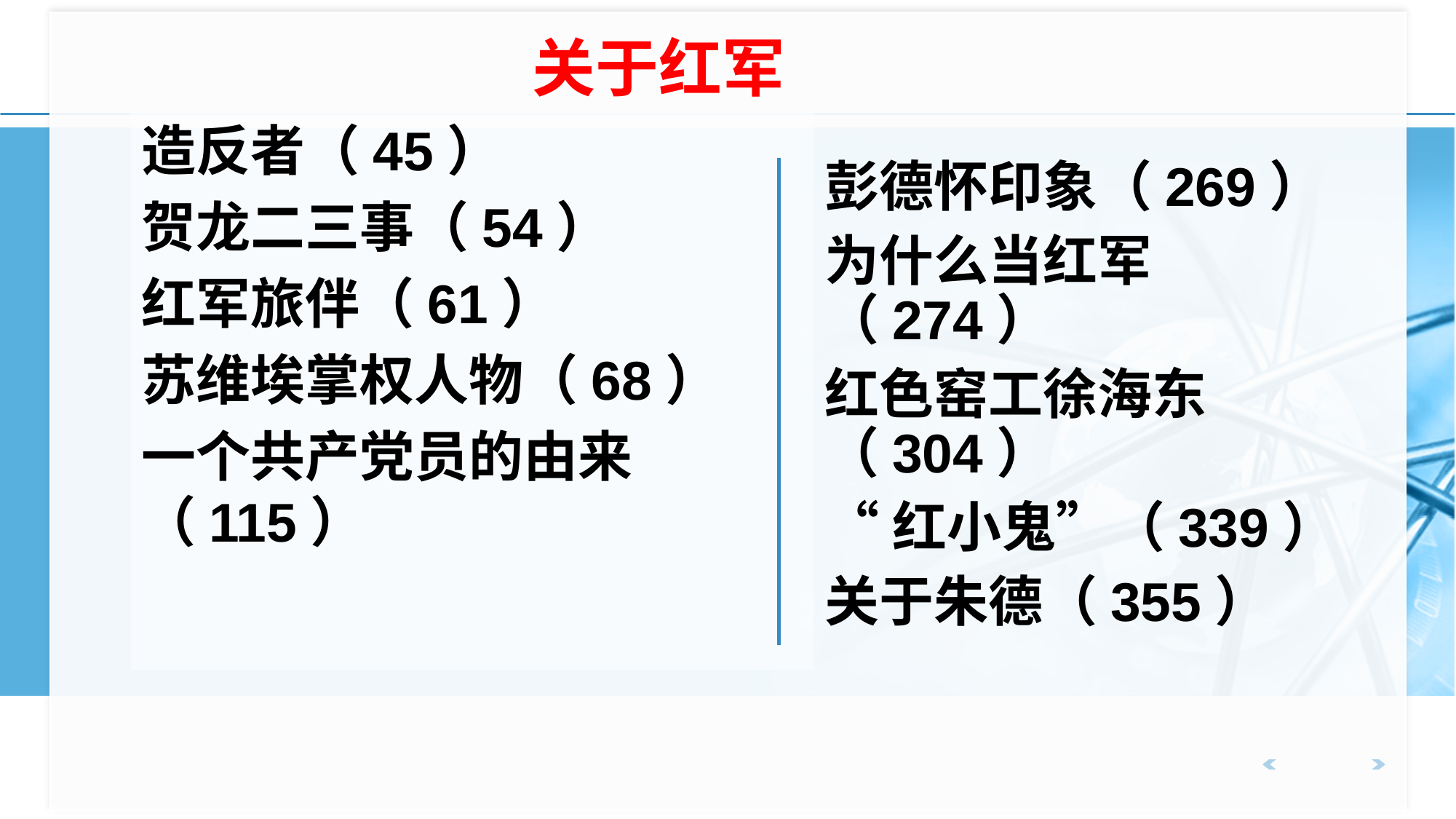

# 关于红军
造反者（45）
贺龙二三事（54）
红军旅伴（61）
苏维埃掌权人物（68）
一个共产党员的由来（115）

彭德怀印象（269）
为什么当红军（274）
红色窑工徐海东（304）
“红小鬼”（339）
关于朱德（355）